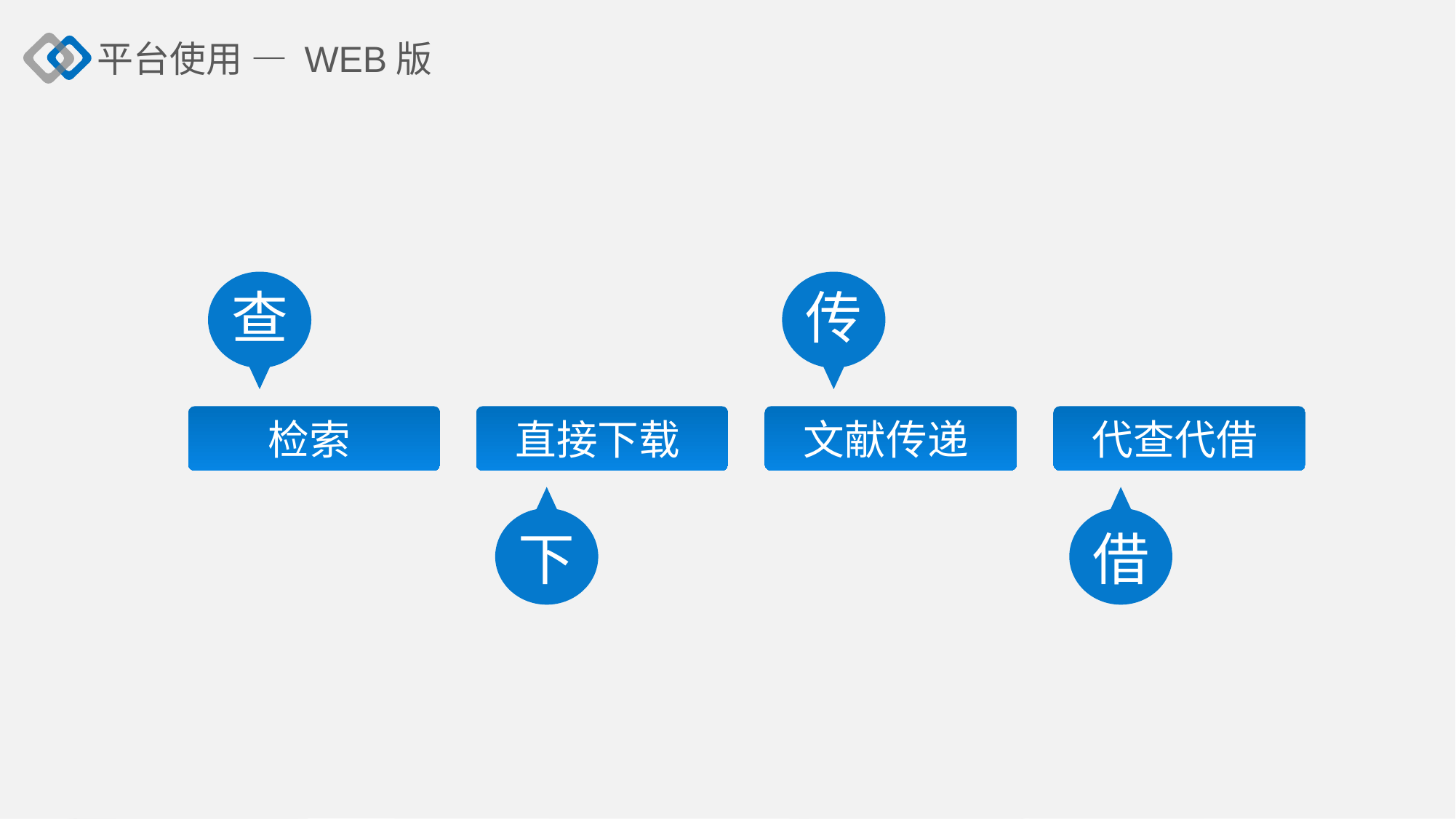

平台使用 — WEB版

传
查

直接下载
文献传递
检索
代查代借
下
借